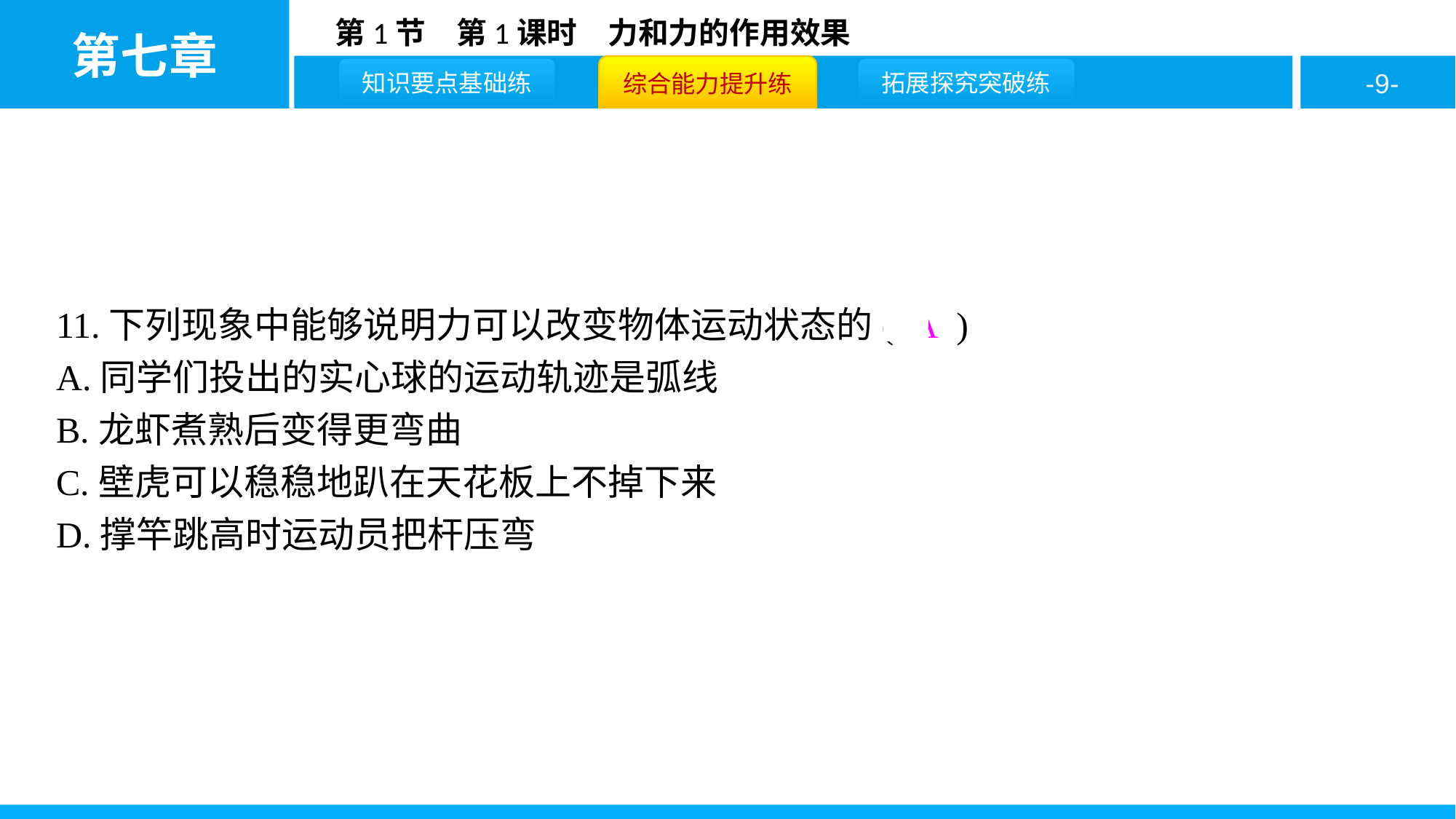

11.下列现象中能够说明力可以改变物体运动状态的(  A  )
A.同学们投出的实心球的运动轨迹是弧线
B.龙虾煮熟后变得更弯曲
C.壁虎可以稳稳地趴在天花板上不掉下来
D.撑竿跳高时运动员把杆压弯